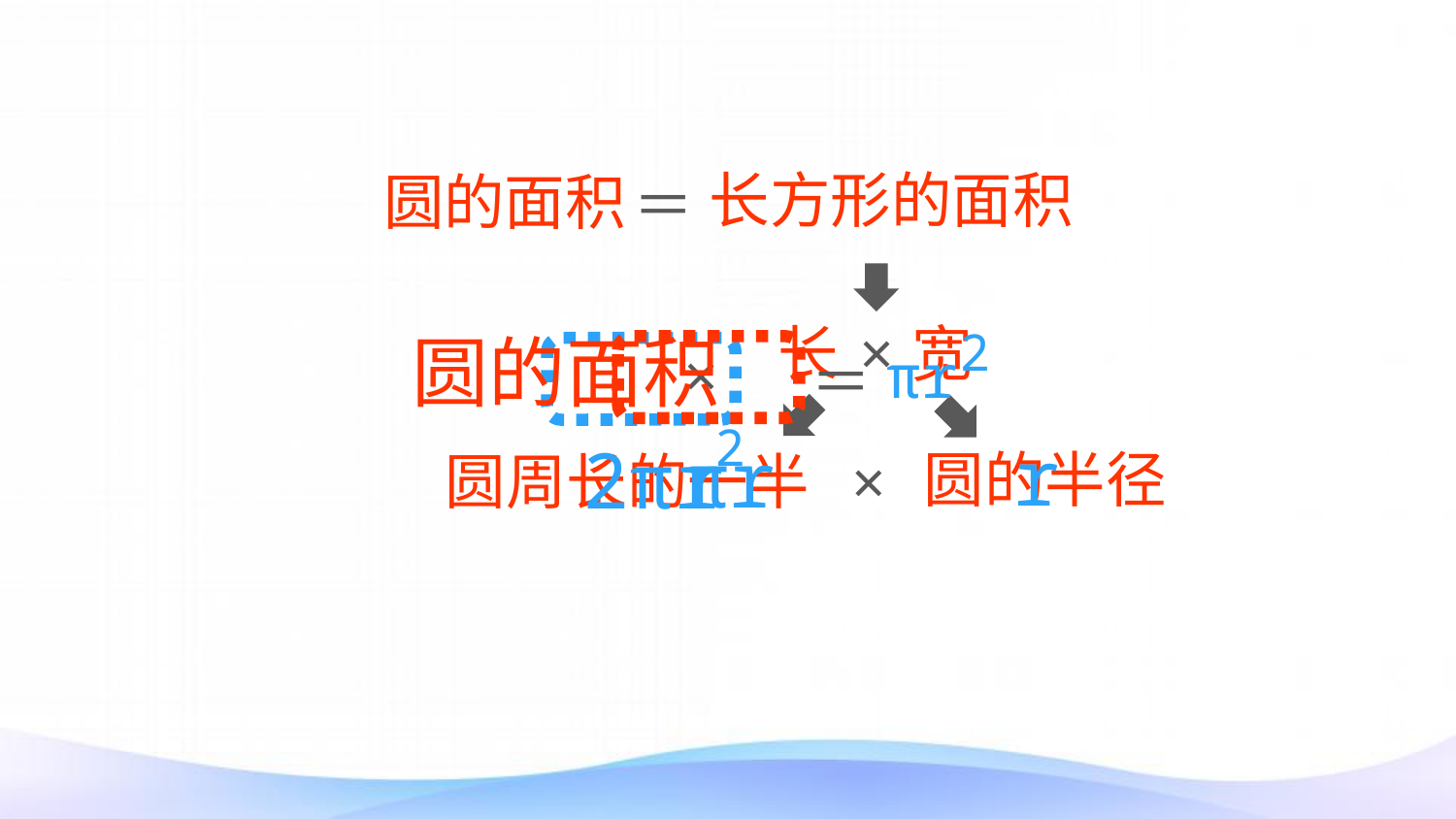

长方形的面积
圆的面积
＝

长
×
宽
2
圆的面积
×
πr

＝

2
r
πr
2πr
r
圆的半径
圆周长的一半
×